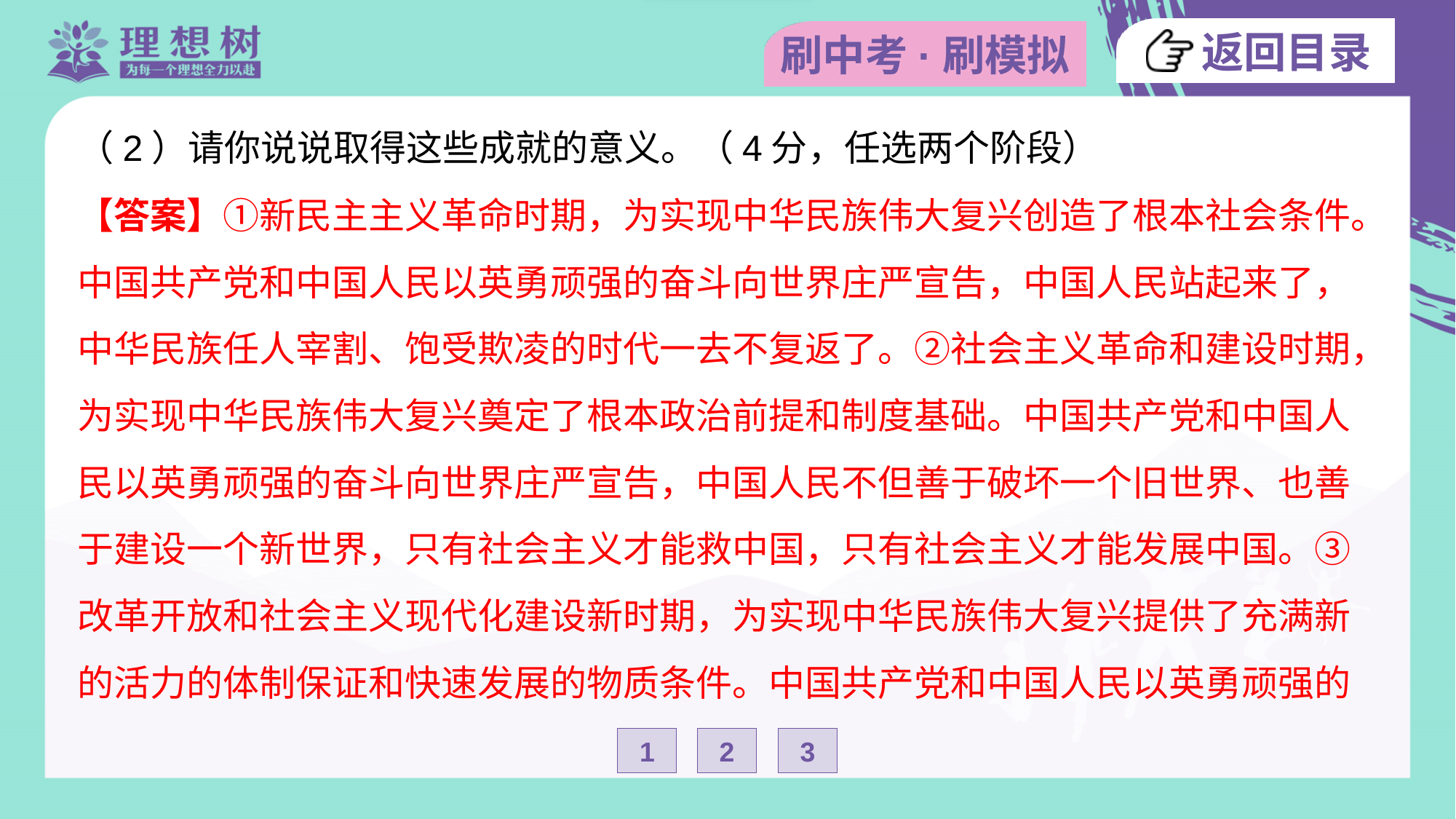

（2）请你说说取得这些成就的意义。（4分，任选两个阶段）
【答案】①新民主主义革命时期，为实现中华民族伟大复兴创造了根本社会条件。
中国共产党和中国人民以英勇顽强的奋斗向世界庄严宣告，中国人民站起来了，
中华民族任人宰割、饱受欺凌的时代一去不复返了。②社会主义革命和建设时期，
为实现中华民族伟大复兴奠定了根本政治前提和制度基础。中国共产党和中国人
民以英勇顽强的奋斗向世界庄严宣告，中国人民不但善于破坏一个旧世界、也善
于建设一个新世界，只有社会主义才能救中国，只有社会主义才能发展中国。③
改革开放和社会主义现代化建设新时期，为实现中华民族伟大复兴提供了充满新
的活力的体制保证和快速发展的物质条件。中国共产党和中国人民以英勇顽强的